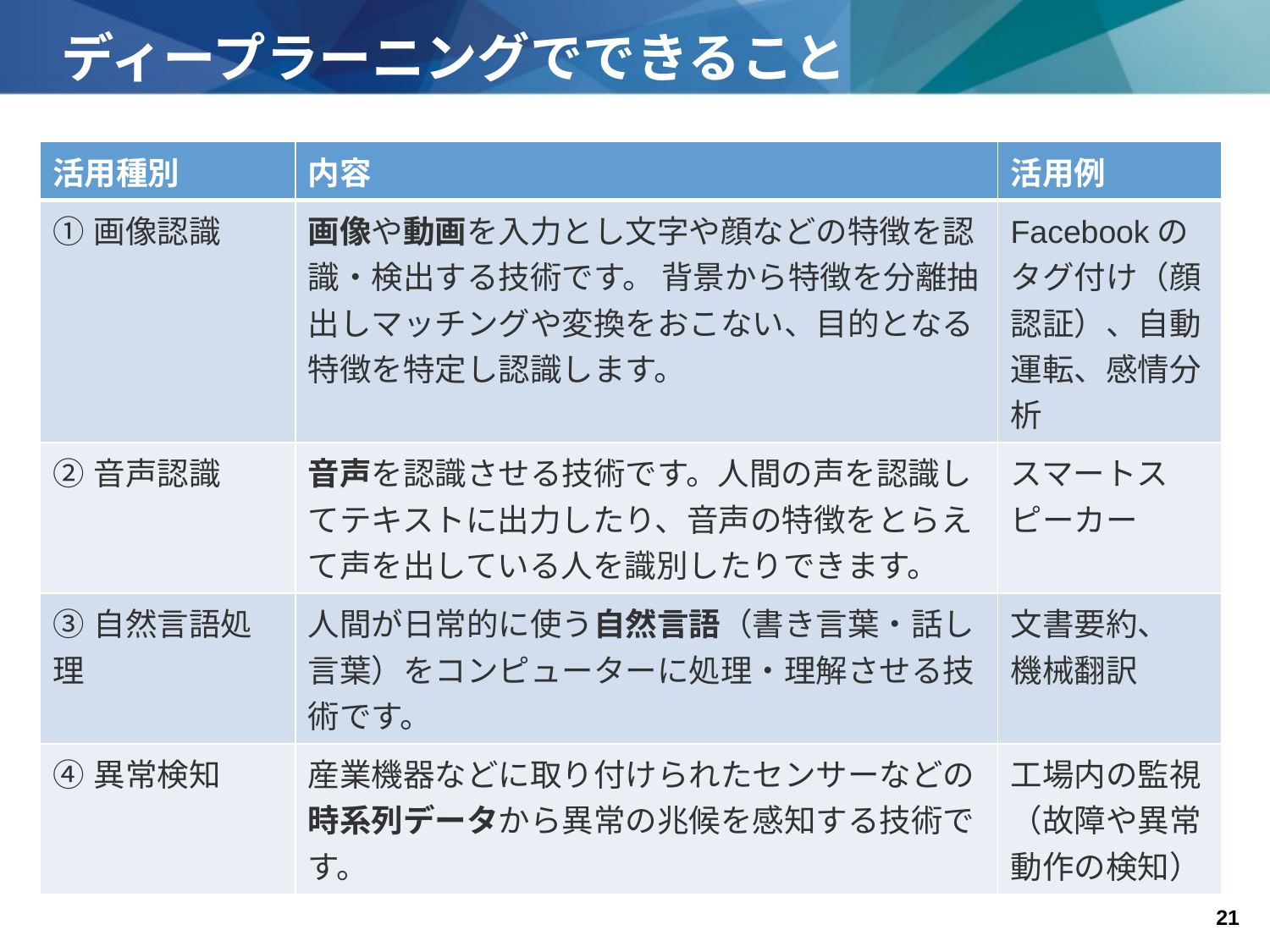

# ディープラーニングでできること
| 活用種別 | 内容 | 活用例 |
| --- | --- | --- |
| ①画像認識 | 画像や動画を入力とし文字や顔などの特徴を認識・検出する技術です。 背景から特徴を分離抽出しマッチングや変換をおこない、目的となる特徴を特定し認識します。 | Facebookのタグ付け（顔認証）、自動運転、感情分析 |
| ②音声認識 | 音声を認識させる技術です。人間の声を認識してテキストに出力したり、音声の特徴をとらえて声を出している人を識別したりできます。 | スマートスピーカー |
| ③自然言語処理 | 人間が日常的に使う自然言語（書き言葉・話し言葉）をコンピューターに処理・理解させる技術です。 | 文書要約、 機械翻訳 |
| ④異常検知 | 産業機器などに取り付けられたセンサーなどの時系列データから異常の兆候を感知する技術です。 | 工場内の監視（故障や異常動作の検知） |